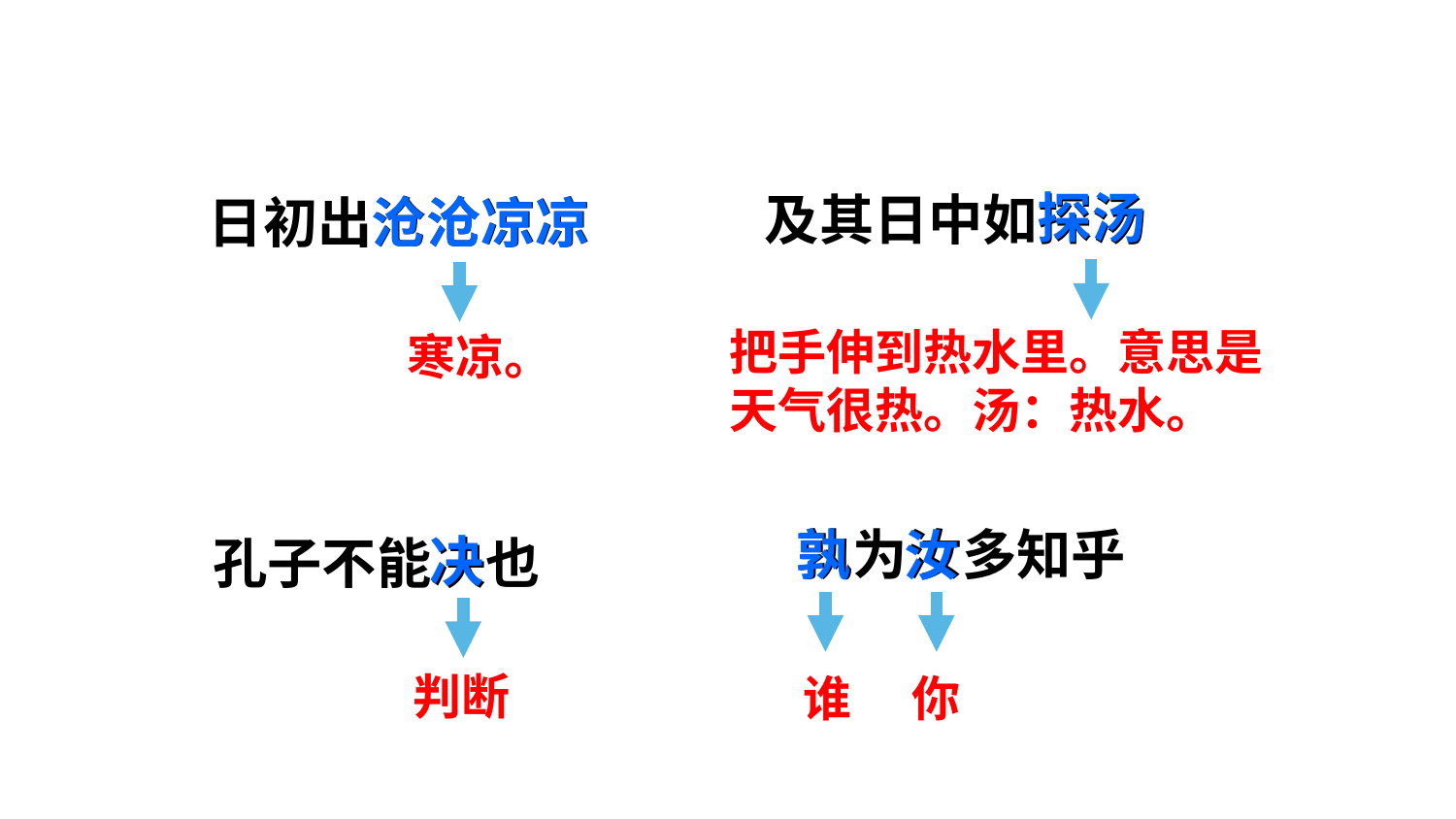

探汤
及其日中如探汤
日初出沧沧凉凉
沧沧凉凉

把手伸到热水里。意思是天气很热。汤：热水。
寒凉。
孰
孰为汝多知乎
汝
决
孔子不能决也

判断
谁
你